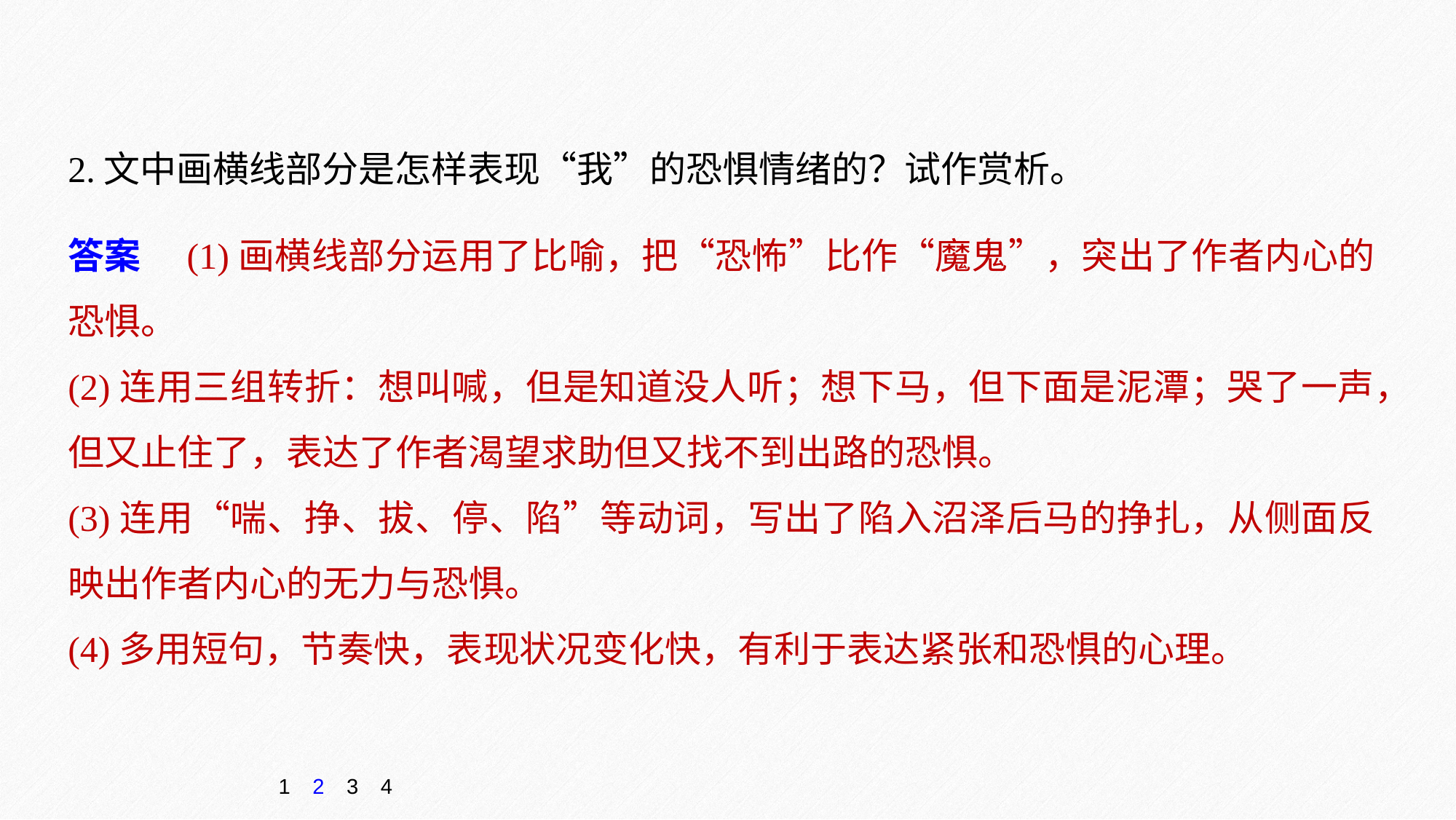

2.文中画横线部分是怎样表现“我”的恐惧情绪的？试作赏析。
答案　(1)画横线部分运用了比喻，把“恐怖”比作“魔鬼”，突出了作者内心的恐惧。
(2)连用三组转折：想叫喊，但是知道没人听；想下马，但下面是泥潭；哭了一声，但又止住了，表达了作者渴望求助但又找不到出路的恐惧。
(3)连用“喘、挣、拔、停、陷”等动词，写出了陷入沼泽后马的挣扎，从侧面反映出作者内心的无力与恐惧。
(4)多用短句，节奏快，表现状况变化快，有利于表达紧张和恐惧的心理。
1
2
3
4